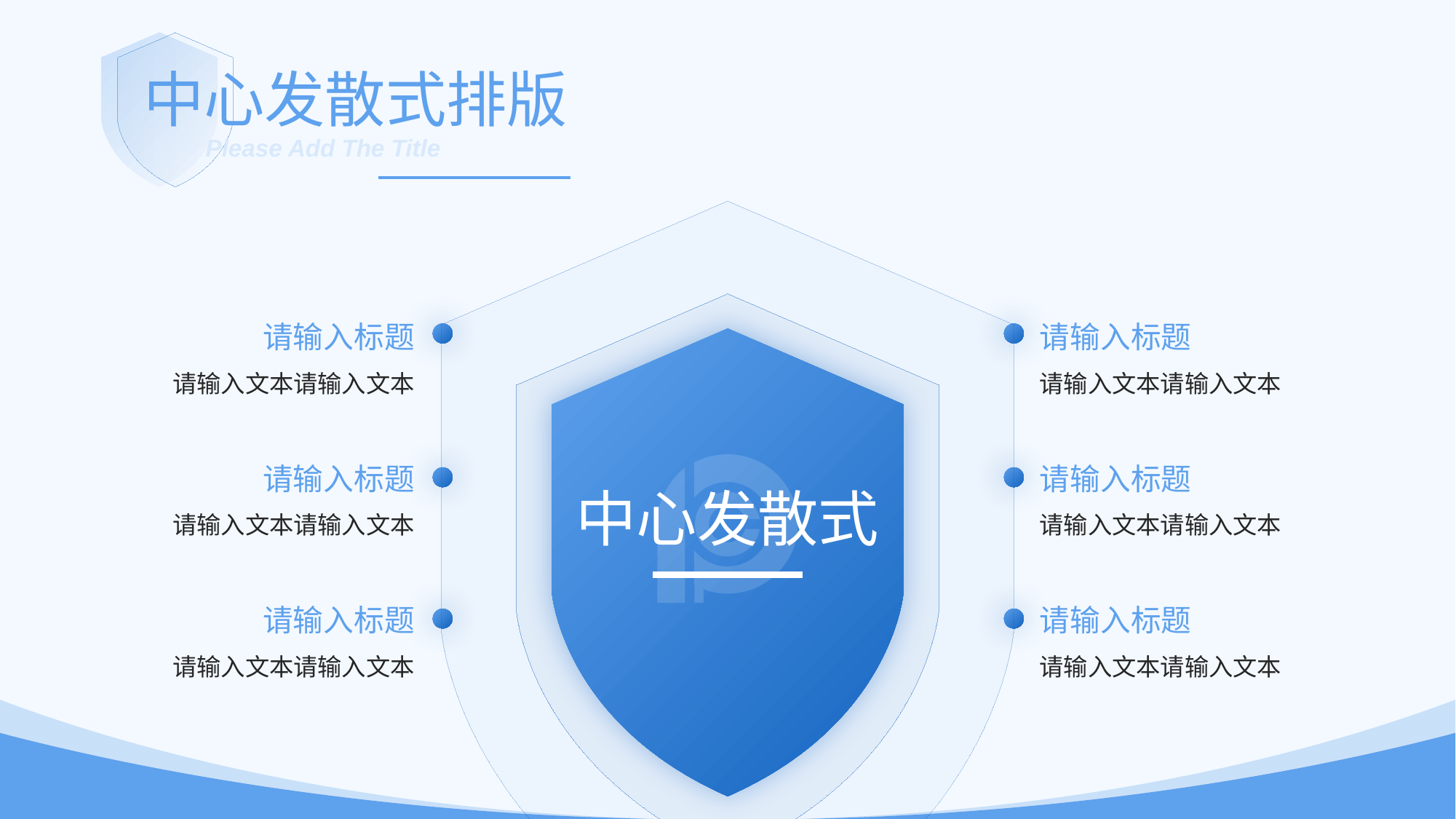

中心发散式排版
Please Add The Title

请输入标题
请输入标题

请输入文本请输入文本
请输入文本请输入文本

请输入标题
请输入标题

中心发散式
请输入文本请输入文本
请输入文本请输入文本
请输入标题
请输入标题

请输入文本请输入文本
请输入文本请输入文本